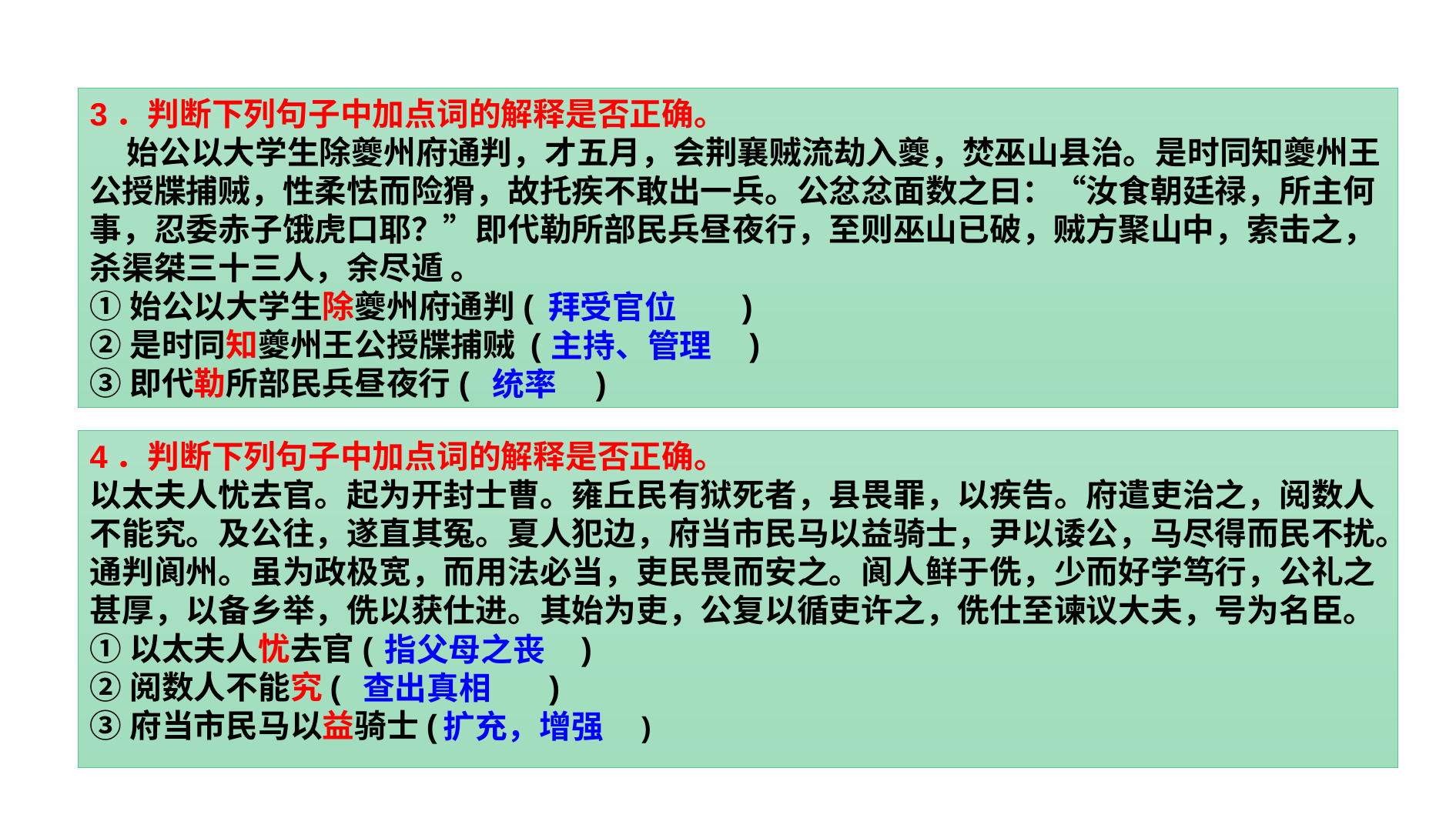

3．判断下列句子中加点词的解释是否正确。
    始公以大学生除夔州府通判，才五月，会荆襄贼流劫入夔，焚巫山县治。是时同知夔州王公授牒捕贼，性柔怯而险猾，故托疾不敢出一兵。公忿忿面数之曰：“汝食朝廷禄，所主何事，忍委赤子饿虎口耶？”即代勒所部民兵昼夜行，至则巫山已破，贼方聚山中，索击之，杀渠桀三十三人，余尽遁 。
①始公以大学生除夔州府通判(　　　　　　)
②是时同知夔州王公授牒捕贼 (　　　　　　)
③即代勒所部民兵昼夜行(　　  　)

            拜受官位
           主持、管理
   统率

4．判断下列句子中加点词的解释是否正确。
以太夫人忧去官。起为开封士曹。雍丘民有狱死者，县畏罪，以疾告。府遣吏治之，阅数人不能究。及公往，遂直其冤。夏人犯边，府当市民马以益骑士，尹以诿公，马尽得而民不扰。通判阆州。虽为政极宽，而用法必当，吏民畏而安之。阆人鲜于侁，少而好学笃行，公礼之甚厚，以备乡举，侁以获仕进。其始为吏，公复以循吏许之，侁仕至谏议大夫，号为名臣。
①以太夫人忧去官(　　　　　　)
②阅数人不能究(　　　　　　)
③府当市民马以益骑士(　　　　　　)
     指父母之丧
  查出真相
             扩充，增强